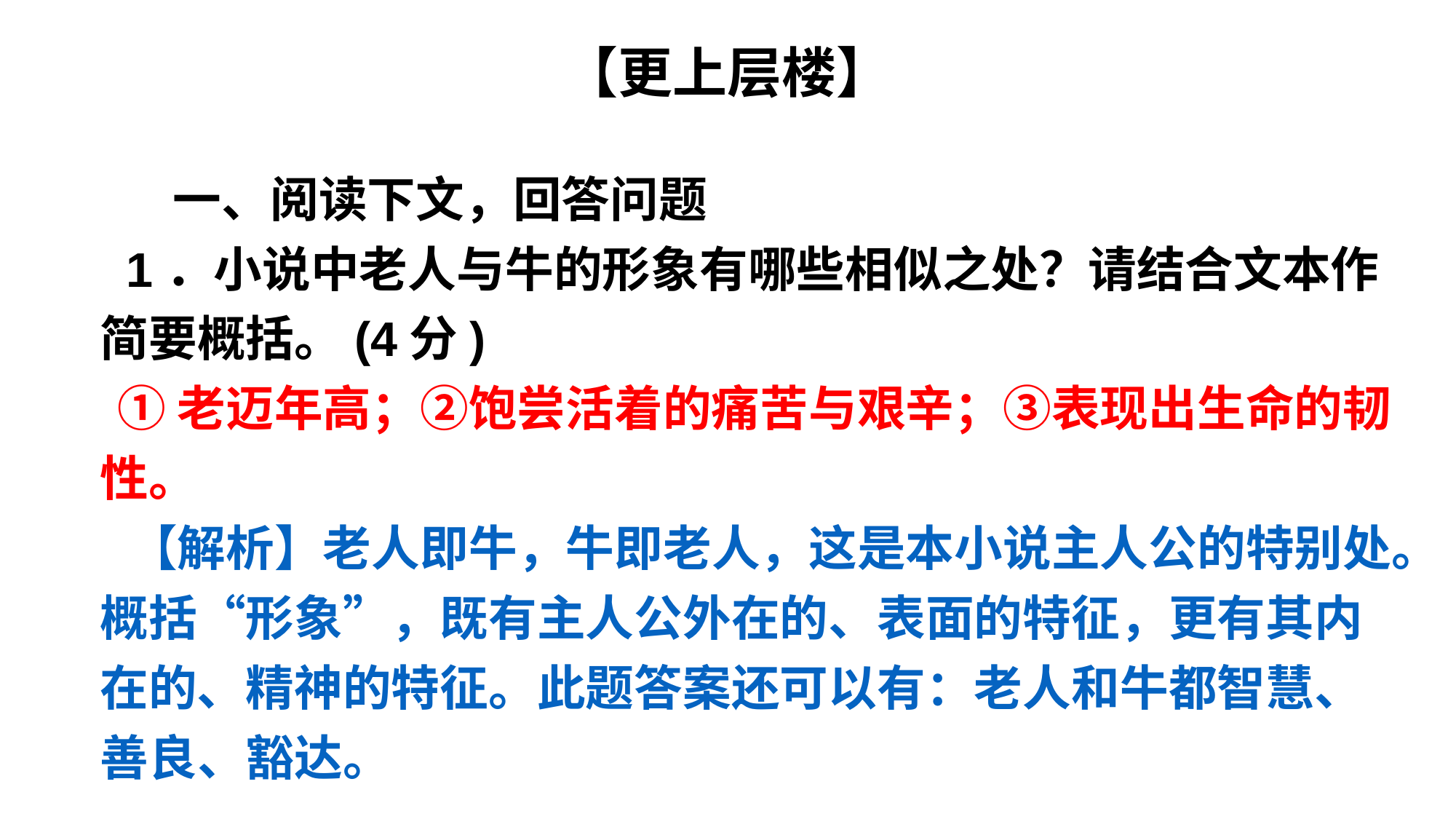

# 【更上层楼】
        一、阅读下文，回答问题
    1．小说中老人与牛的形象有哪些相似之处？请结合文本作简要概括。(4分)
    ①老迈年高；②饱尝活着的痛苦与艰辛；③表现出生命的韧性。
    【解析】老人即牛，牛即老人，这是本小说主人公的特别处。概括“形象”，既有主人公外在的、表面的特征，更有其内在的、精神的特征。此题答案还可以有：老人和牛都智慧、善良、豁达。